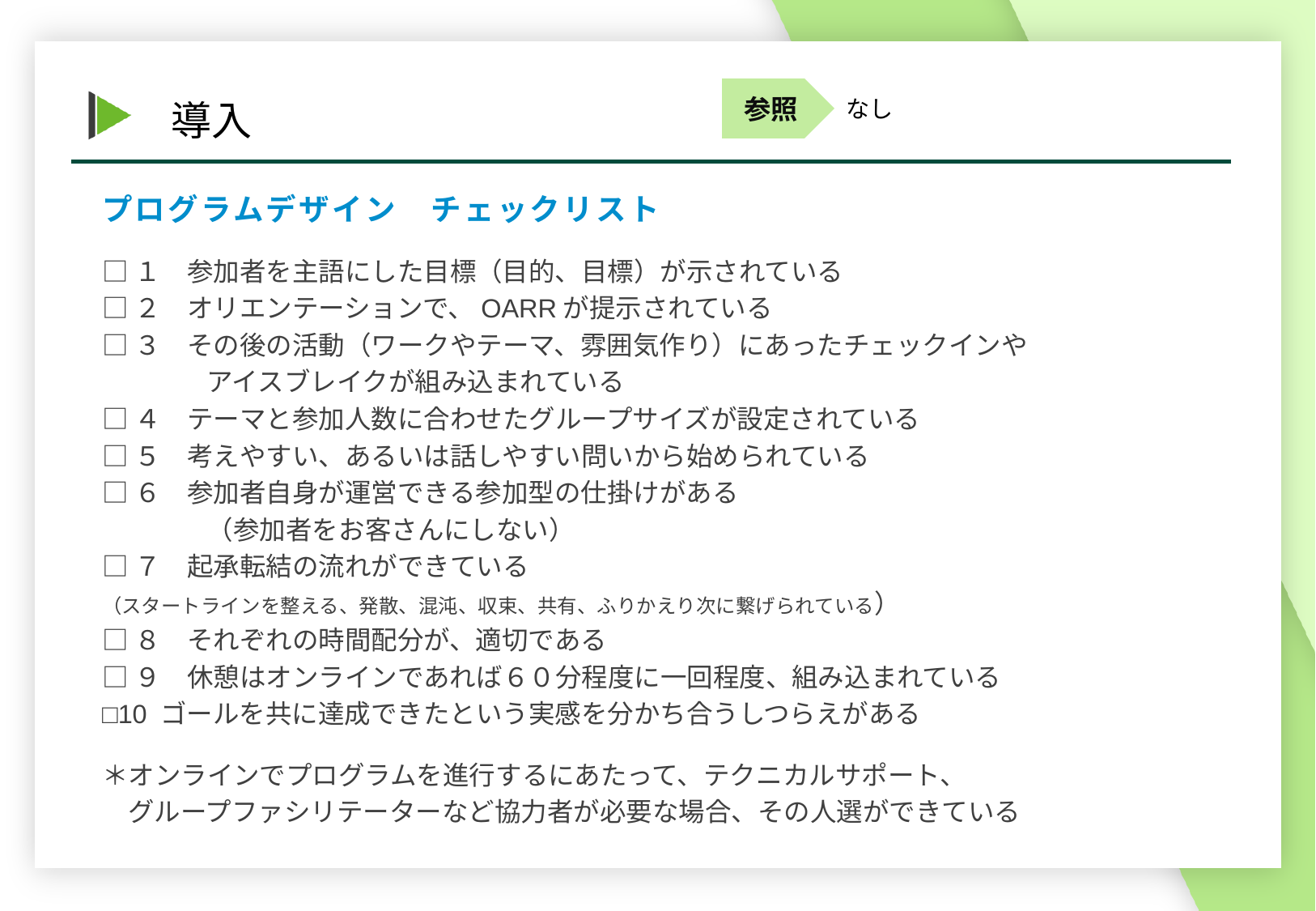

なし
プログラムデザイン　チェックリスト
□１　参加者を主語にした目標（目的、目標）が示されている
□２　オリエンテーションで、OARRが提示されている
□３　その後の活動（ワークやテーマ、雰囲気作り）にあったチェックインや
　　　　アイスブレイクが組み込まれている
□４　テーマと参加人数に合わせたグループサイズが設定されている
□５　考えやすい、あるいは話しやすい問いから始められている
□６　参加者自身が運営できる参加型の仕掛けがある
　　　　（参加者をお客さんにしない）
□７　起承転結の流れができている
（スタートラインを整える、発散、混沌、収束、共有、ふりかえり次に繋げられている）
□８　それぞれの時間配分が、適切である
□９　休憩はオンラインであれば６０分程度に一回程度、組み込まれている
□10 ゴールを共に達成できたという実感を分かち合うしつらえがある
＊オンラインでプログラムを進行するにあたって、テクニカルサポート、
　グループファシリテーターなど協力者が必要な場合、その人選ができている